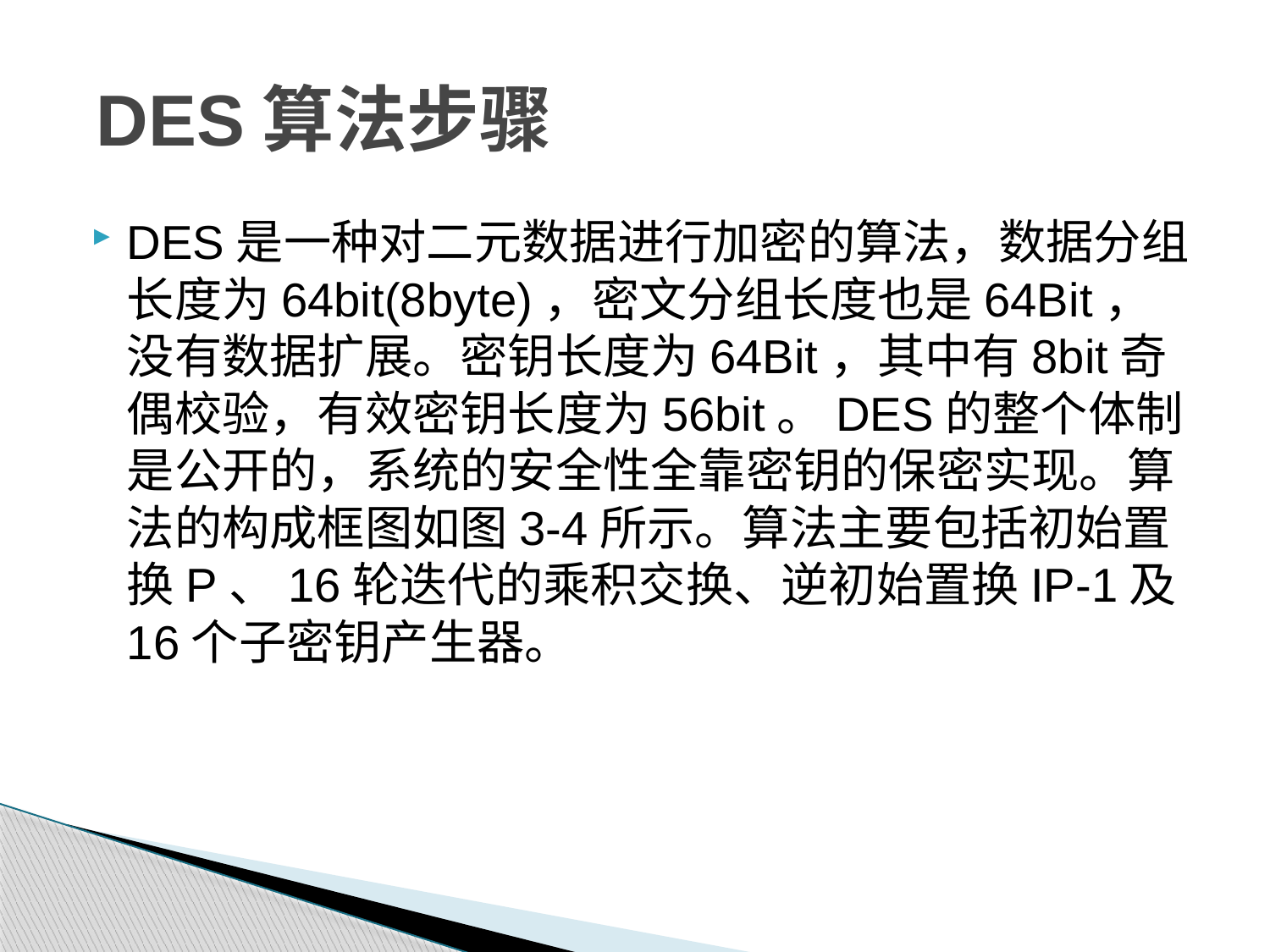

# DES算法步骤
DES是一种对二元数据进行加密的算法，数据分组长度为64bit(8byte)，密文分组长度也是64Bit，没有数据扩展。密钥长度为64Bit，其中有8bit奇偶校验，有效密钥长度为56bit。DES的整个体制是公开的，系统的安全性全靠密钥的保密实现。算法的构成框图如图3-4所示。算法主要包括初始置换P、16轮迭代的乘积交换、逆初始置换IP-1及16个子密钥产生器。